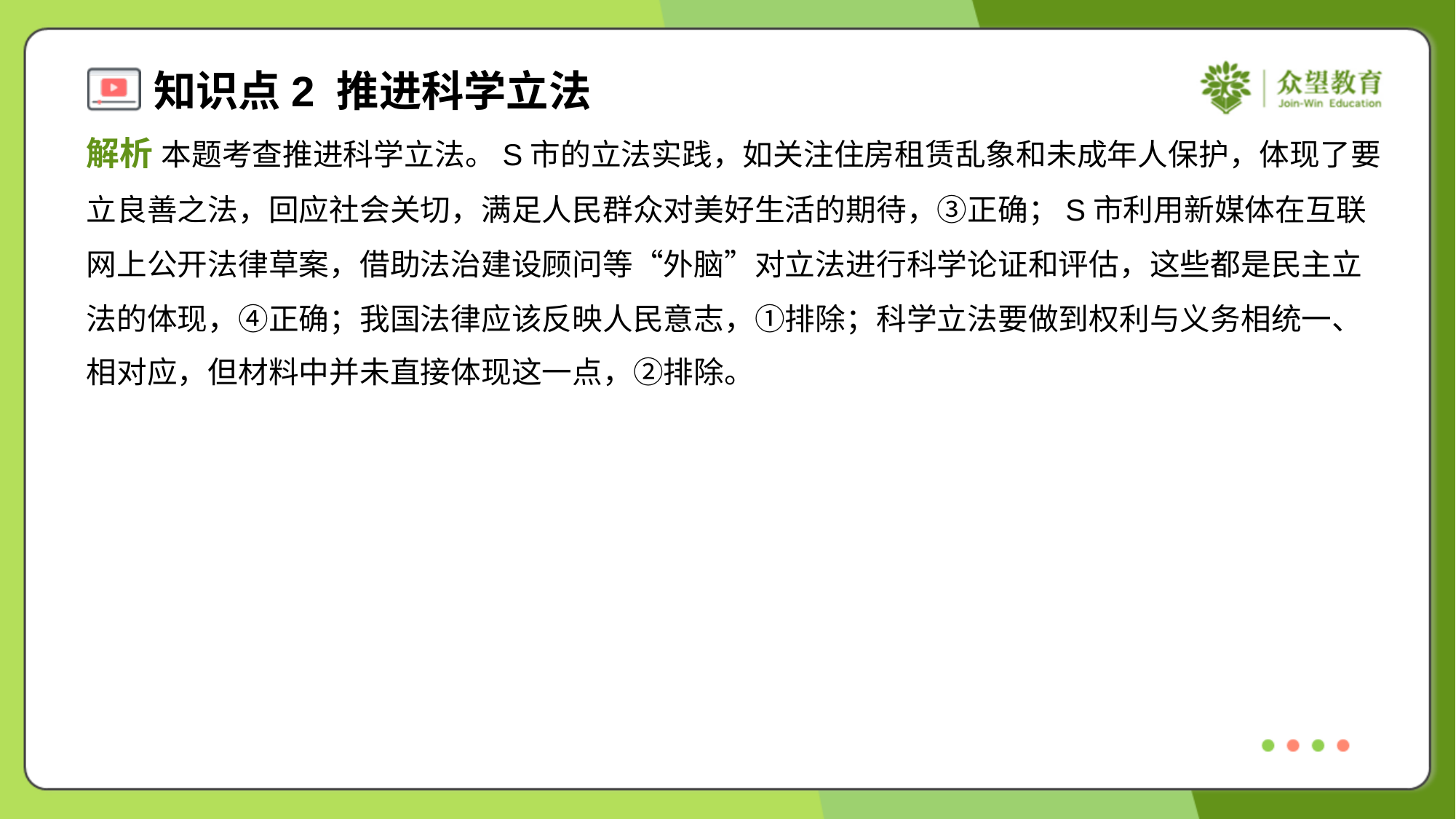

解析 本题考查推进科学立法。S市的立法实践，如关注住房租赁乱象和未成年人保护，体现了要
立良善之法，回应社会关切，满足人民群众对美好生活的期待，③正确；S市利用新媒体在互联
网上公开法律草案，借助法治建设顾问等“外脑”对立法进行科学论证和评估，这些都是民主立
法的体现，④正确；我国法律应该反映人民意志，①排除；科学立法要做到权利与义务相统一、
相对应，但材料中并未直接体现这一点，②排除。